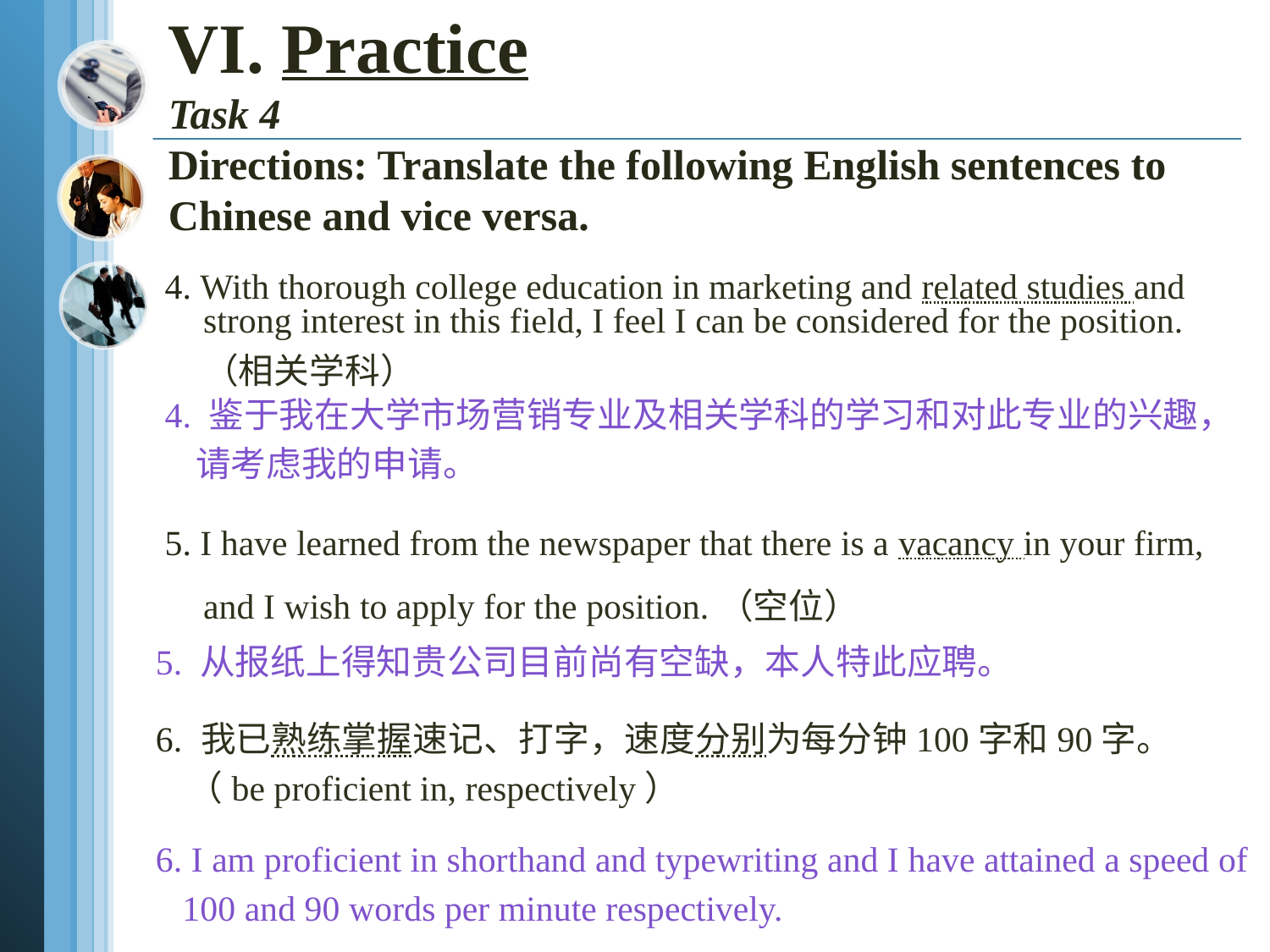

# VI. Practice Task 4 Directions: Translate the following English sentences to Chinese and vice versa.
 4. With thorough college education in marketing and related studies and strong interest in this field, I feel I can be considered for the position.   （相关学科）

 5. I have learned from the newspaper that there is a vacancy in your firm, and I wish to apply for the position.（空位）

6. 我已熟练掌握速记、打字，速度分别为每分钟100字和90字。
   （be proficient in, respectively）

 4. 鉴于我在大学市场营销专业及相关学科的学习和对此专业的兴趣，
    请考虑我的申请。

5. 从报纸上得知贵公司目前尚有空缺，本人特此应聘。

6. I am proficient in shorthand and typewriting and I have attained a speed of
   100 and 90 words per minute respectively.